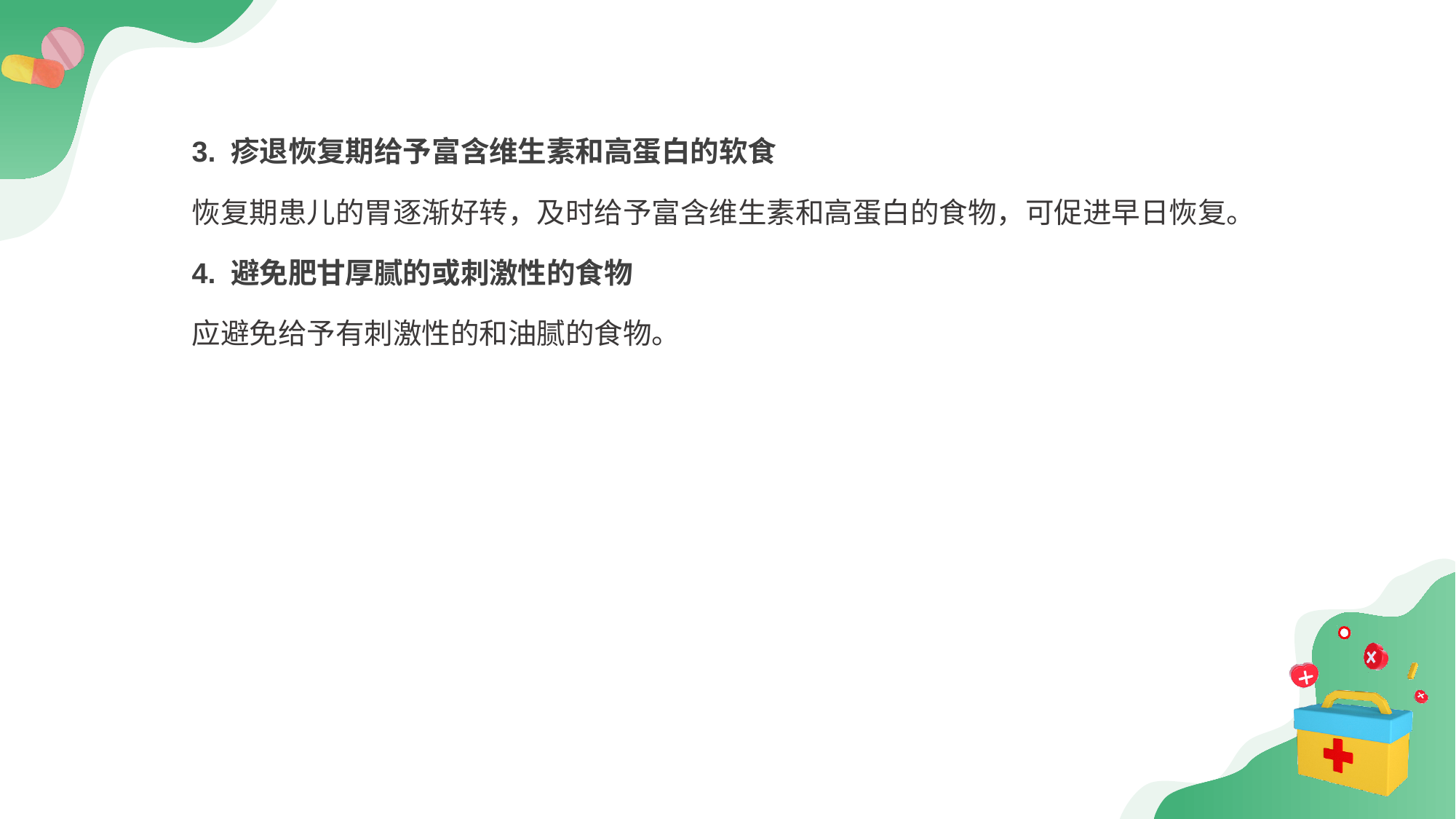

3. 疹退恢复期给予富含维生素和高蛋白的软食
恢复期患儿的胃逐渐好转，及时给予富含维生素和高蛋白的食物，可促进早日恢复。
4. 避免肥甘厚腻的或刺激性的食物
应避免给予有刺激性的和油腻的食物。